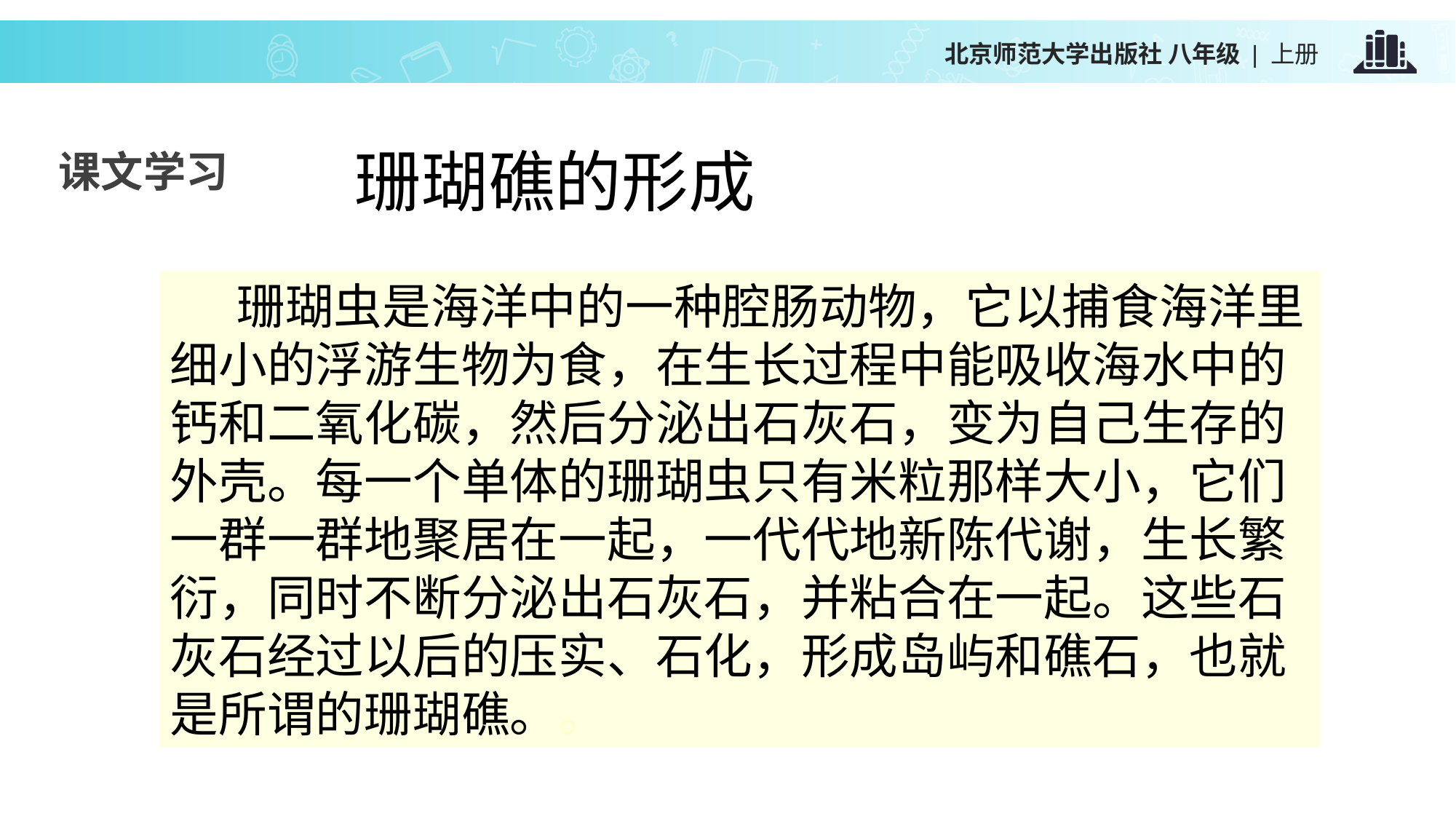

# 珊瑚礁的形成
课文学习
     珊瑚虫是海洋中的一种腔肠动物，它以捕食海洋里细小的浮游生物为食，在生长过程中能吸收海水中的钙和二氧化碳，然后分泌出石灰石，变为自己生存的外壳。每一个单体的珊瑚虫只有米粒那样大小，它们一群一群地聚居在一起，一代代地新陈代谢，生长繁衍，同时不断分泌出石灰石，并粘合在一起。这些石灰石经过以后的压实、石化，形成岛屿和礁石，也就是所谓的珊瑚礁。。